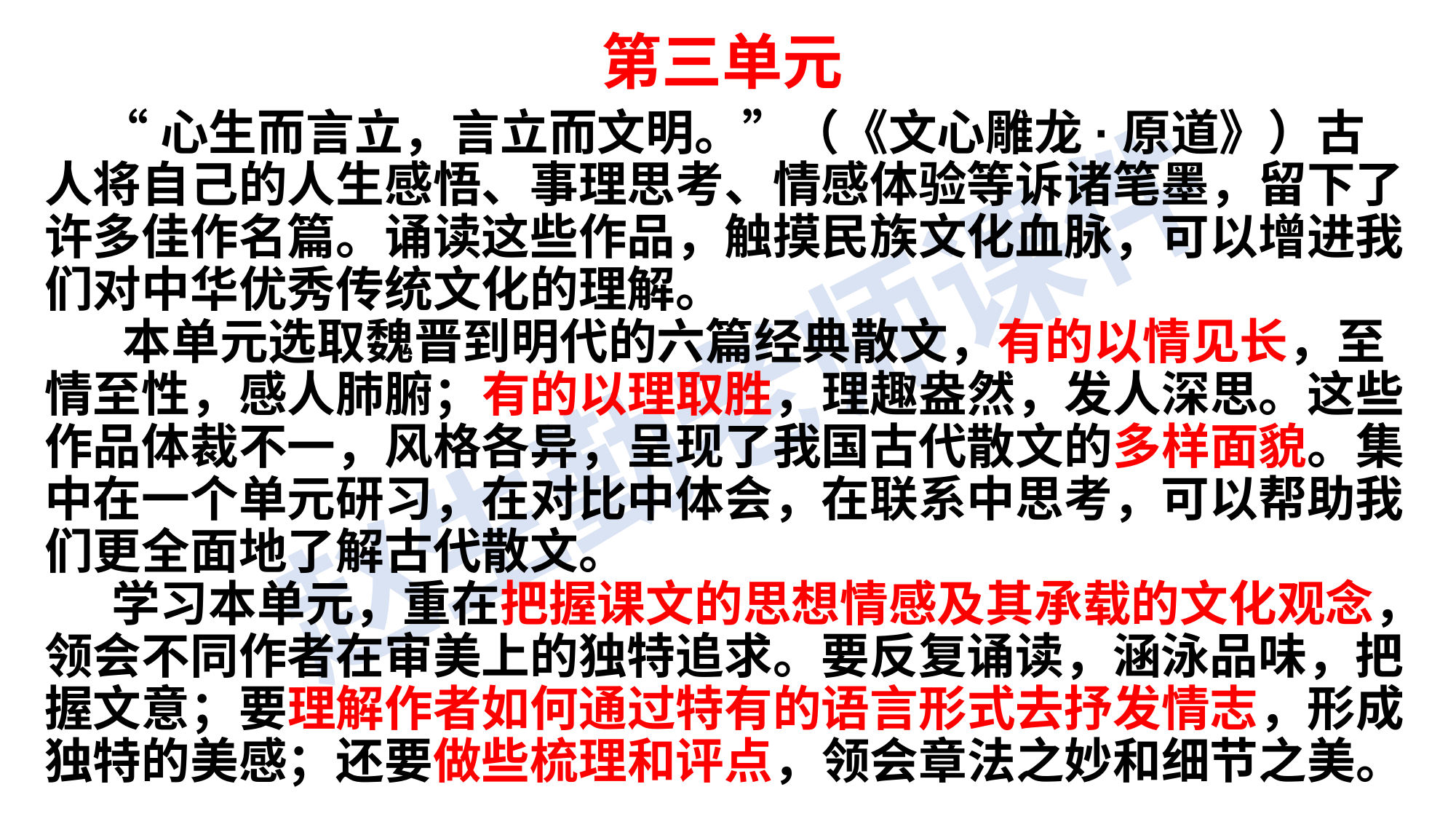

第三单元
     “心生而言立，言立而文明。”（《文心雕龙·原道》）古人将自己的人生感悟、事理思考、情感体验等诉诸笔墨，留下了许多佳作名篇。诵读这些作品，触摸民族文化血脉，可以增进我们对中华优秀传统文化的理解。
      本单元选取魏晋到明代的六篇经典散文，有的以情见长，至情至性，感人肺腑；有的以理取胜，理趣盎然，发人深思。这些作品体裁不一，风格各异，呈现了我国古代散文的多样面貌。集中在一个单元研习，在对比中体会，在联系中思考，可以帮助我们更全面地了解古代散文。
     学习本单元，重在把握课文的思想情感及其承载的文化观念，领会不同作者在审美上的独特追求。要反复诵读，涵泳品味，把握文意；要理解作者如何通过特有的语言形式去抒发情志，形成独特的美感；还要做些梳理和评点，领会章法之妙和细节之美。